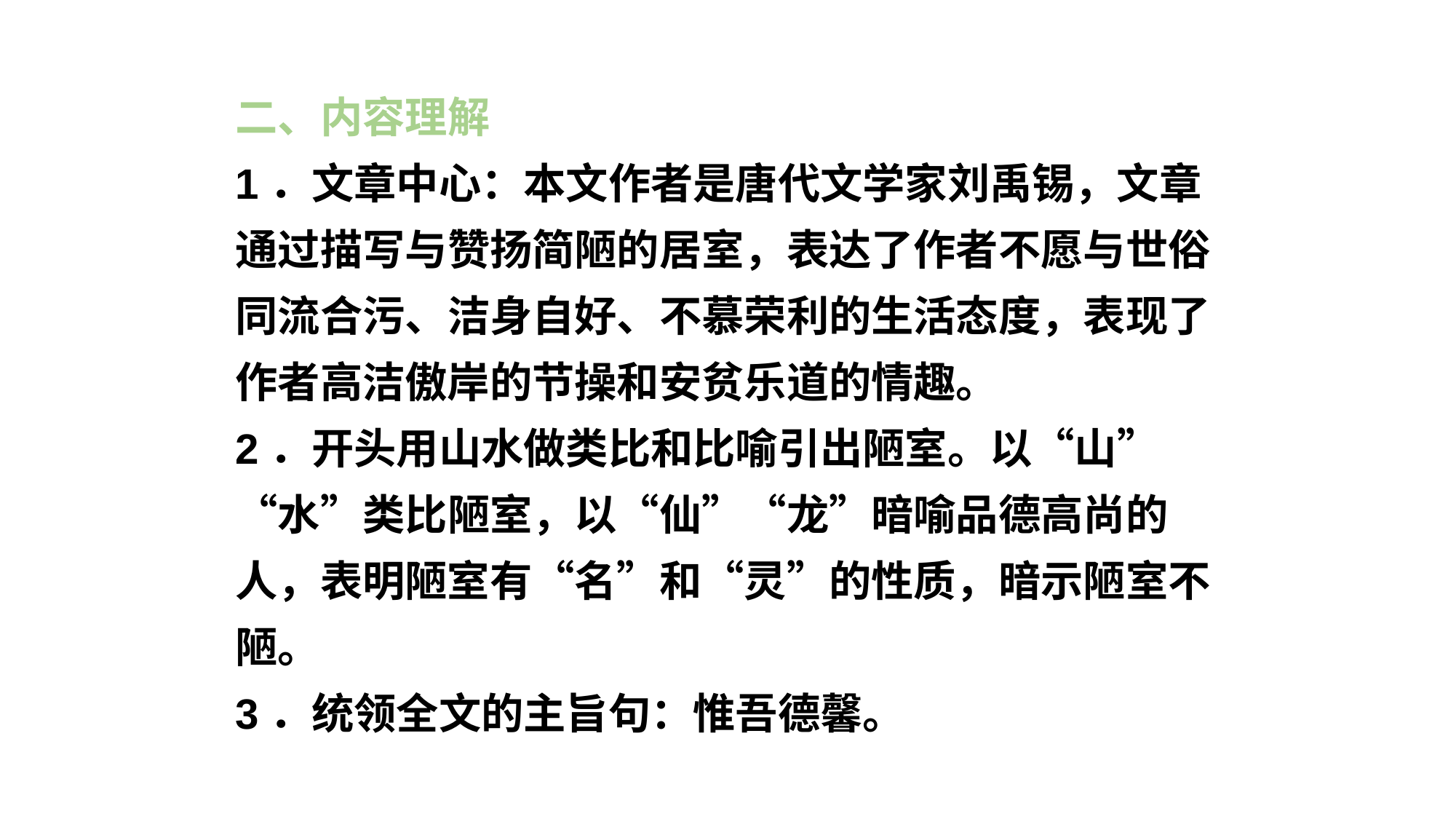

二、内容理解
1．文章中心：本文作者是唐代文学家刘禹锡，文章通过描写与赞扬简陋的居室，表达了作者不愿与世俗同流合污、洁身自好、不慕荣利的生活态度，表现了作者高洁傲岸的节操和安贫乐道的情趣。
2．开头用山水做类比和比喻引出陋室。以“山”“水”类比陋室，以“仙”“龙”暗喻品德高尚的人，表明陋室有“名”和“灵”的性质，暗示陋室不陋。
3．统领全文的主旨句：惟吾德馨。